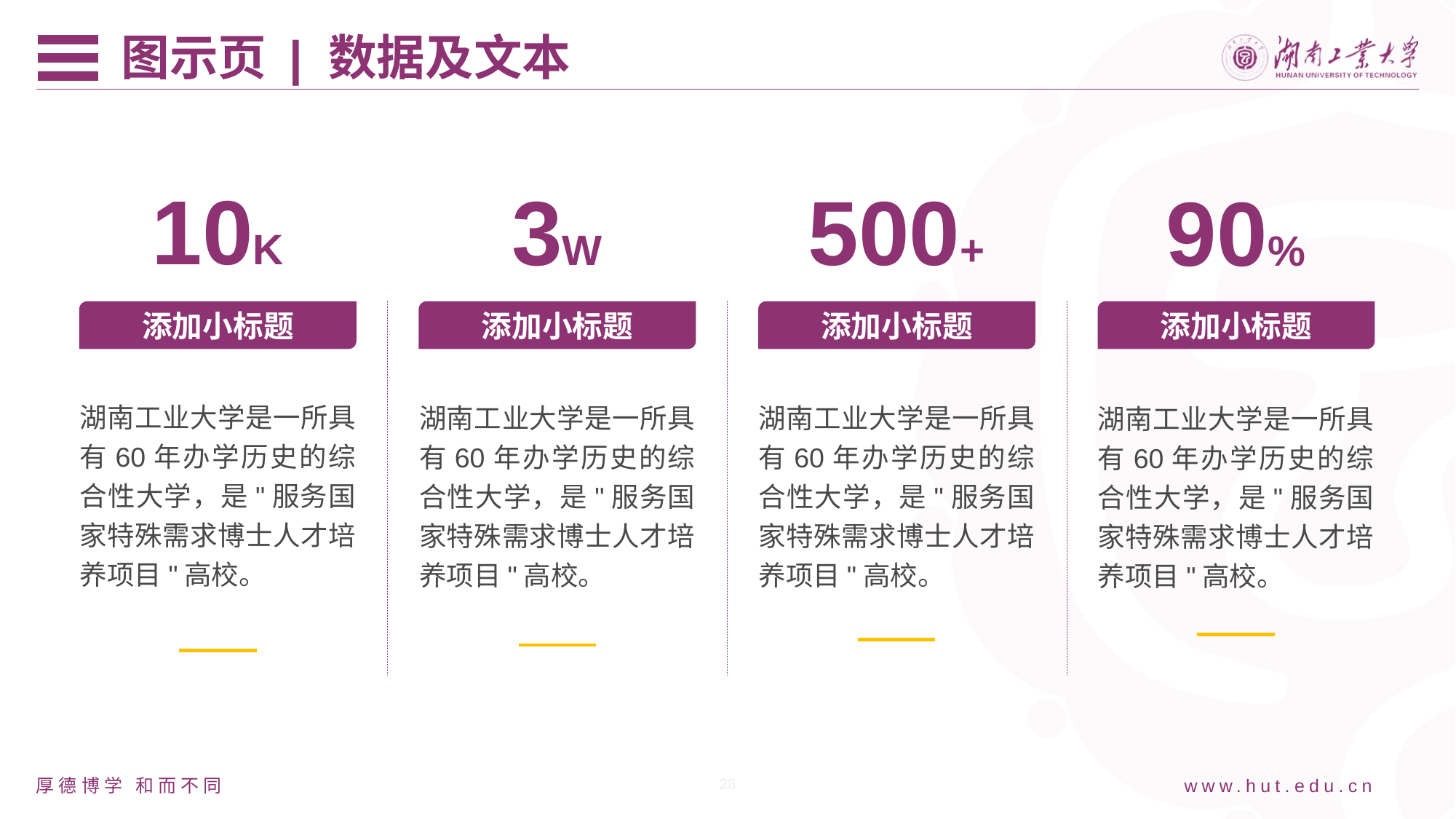

图示页 | 数据及文本
10K
3W
500+
90%
添加小标题
添加小标题
添加小标题
添加小标题
湖南工业大学是一所具有60年办学历史的综合性大学，是"服务国家特殊需求博士人才培养项目"高校。
湖南工业大学是一所具有60年办学历史的综合性大学，是"服务国家特殊需求博士人才培养项目"高校。
湖南工业大学是一所具有60年办学历史的综合性大学，是"服务国家特殊需求博士人才培养项目"高校。
湖南工业大学是一所具有60年办学历史的综合性大学，是"服务国家特殊需求博士人才培养项目"高校。
28